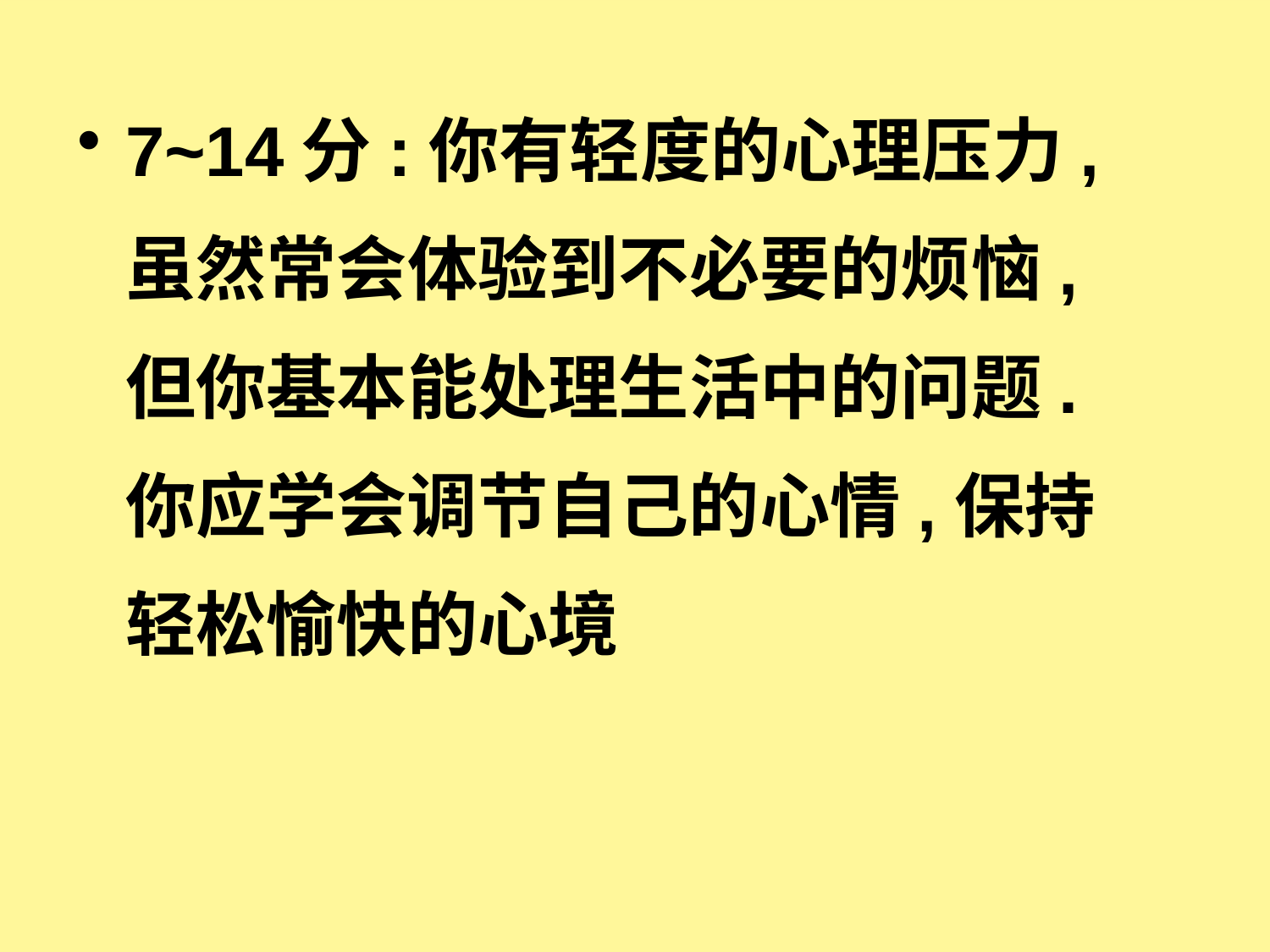

7~14分:你有轻度的心理压力,虽然常会体验到不必要的烦恼,但你基本能处理生活中的问题.你应学会调节自己的心情,保持轻松愉快的心境